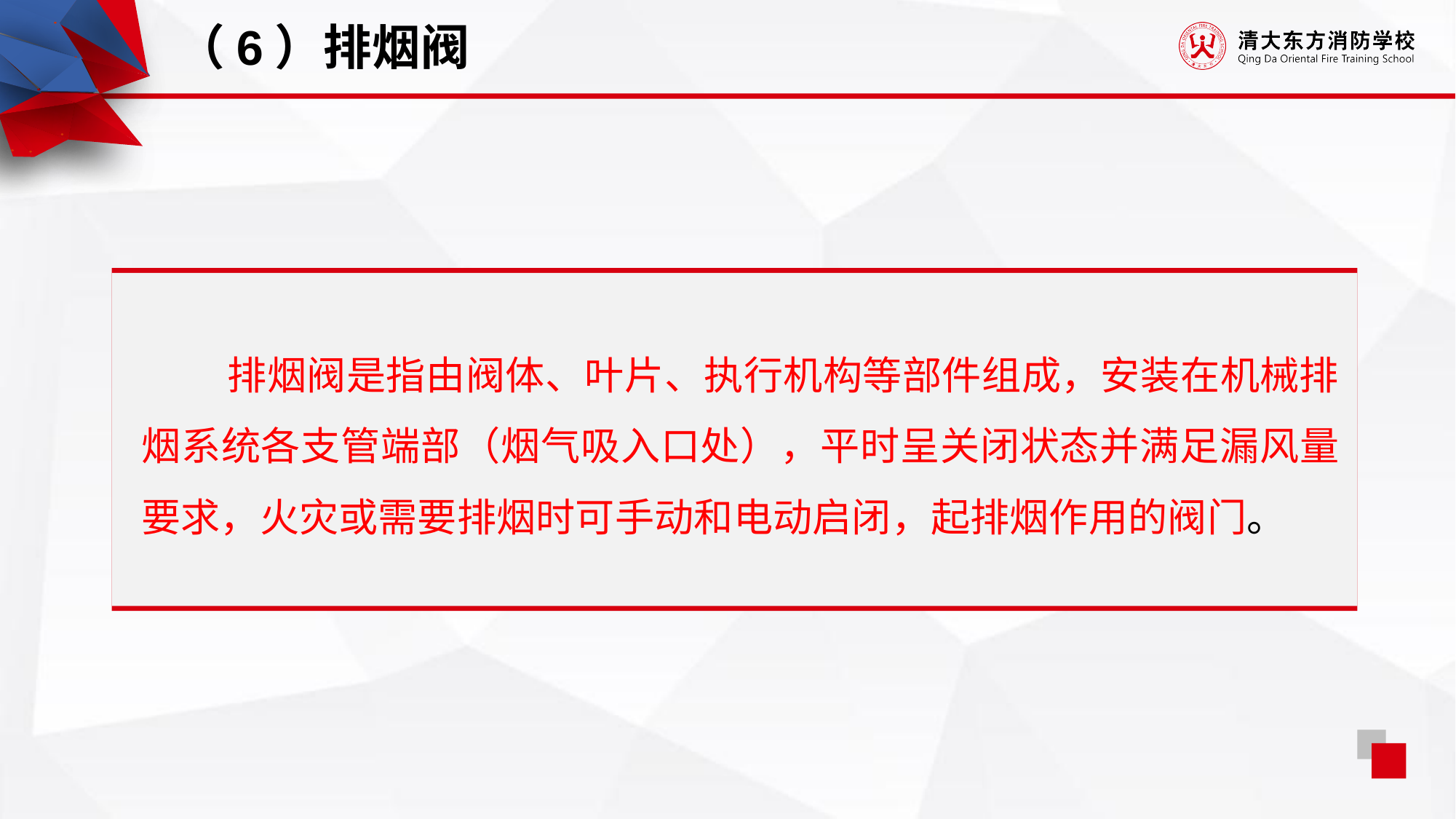

（6）排烟阀

排烟阀是指由阀体、叶片、执行机构等部件组成，安装在机械排烟系统各支管端部（烟气吸入口处），平时呈关闭状态并满足漏风量要求，火灾或需要排烟时可手动和电动启闭，起排烟作用的阀门。